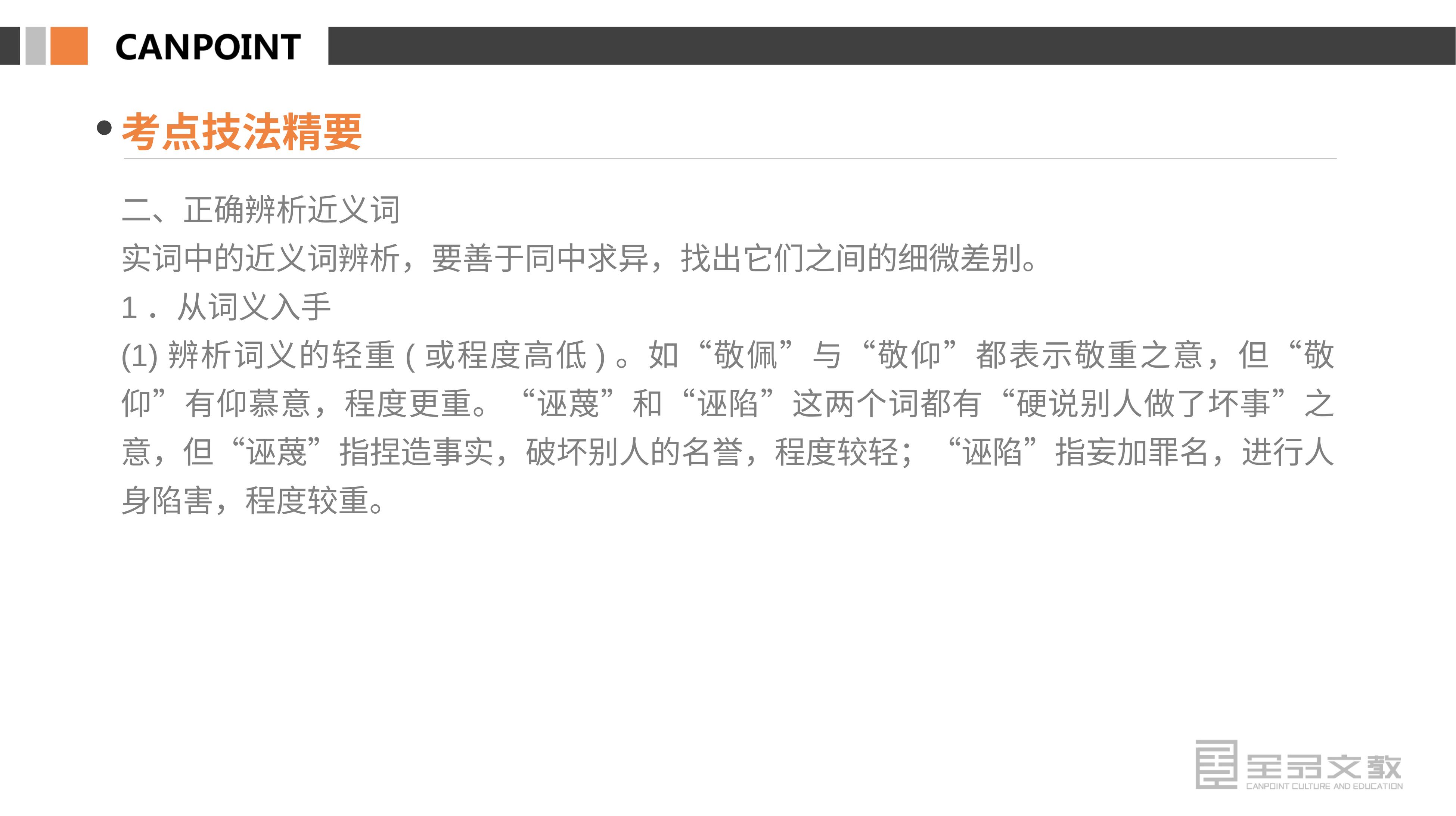

考点技法精要

二、正确辨析近义词
实词中的近义词辨析，要善于同中求异，找出它们之间的细微差别。
1．从词义入手
(1)辨析词义的轻重(或程度高低)。如“敬佩”与“敬仰”都表示敬重之意，但“敬仰”有仰慕意，程度更重。“诬蔑”和“诬陷”这两个词都有“硬说别人做了坏事”之意，但“诬蔑”指捏造事实，破坏别人的名誉，程度较轻；“诬陷”指妄加罪名，进行人身陷害，程度较重。